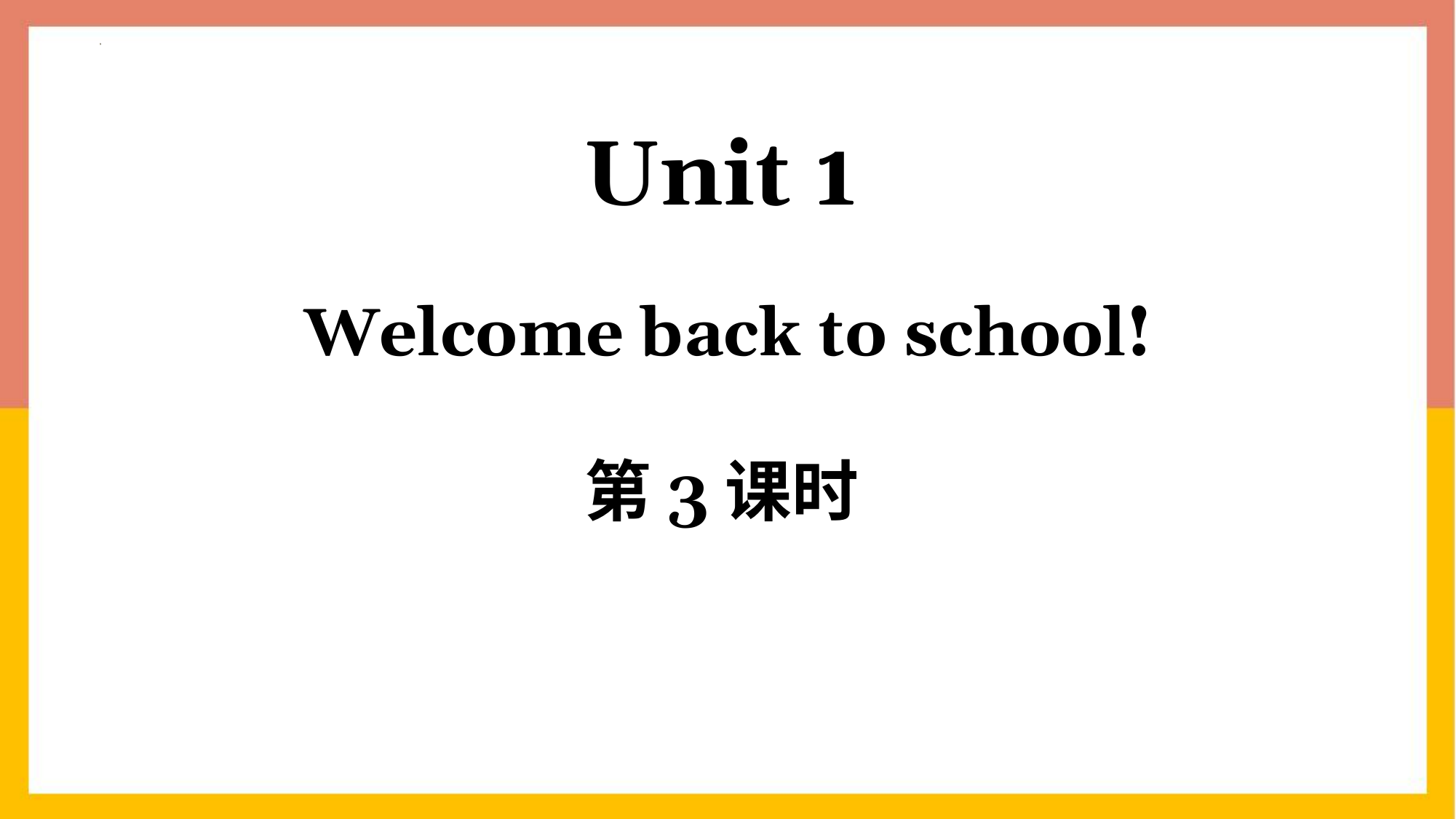

Unit 1

 Welcome back to school!

第3课时